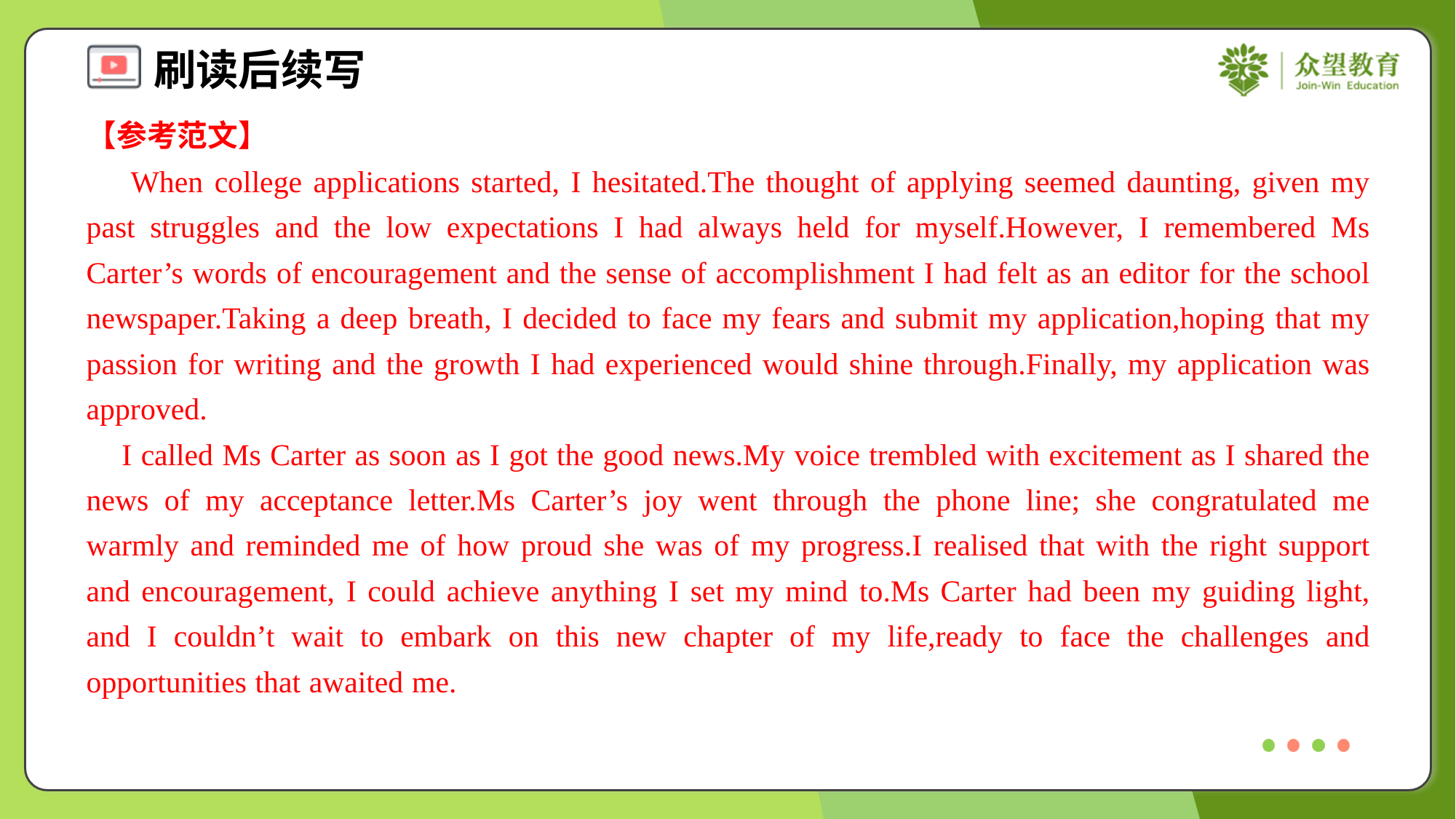

【参考范文】
    When college applications started, I hesitated.The thought of applying seemed daunting, given my past struggles and the low expectations I had always held for myself.However, I remembered Ms Carter’s words of encouragement and the sense of accomplishment I had felt as an editor for the school newspaper.Taking a deep breath, I decided to face my fears and submit my application,hoping that my passion for writing and the growth I had experienced would shine through.Finally, my application was approved.
    I called Ms Carter as soon as I got the good news.My voice trembled with excitement as I shared the news of my acceptance letter.Ms Carter’s joy went through the phone line; she congratulated me warmly and reminded me of how proud she was of my progress.I realised that with the right support and encouragement, I could achieve anything I set my mind to.Ms Carter had been my guiding light, and I couldn’t wait to embark on this new chapter of my life,ready to face the challenges and opportunities that awaited me.